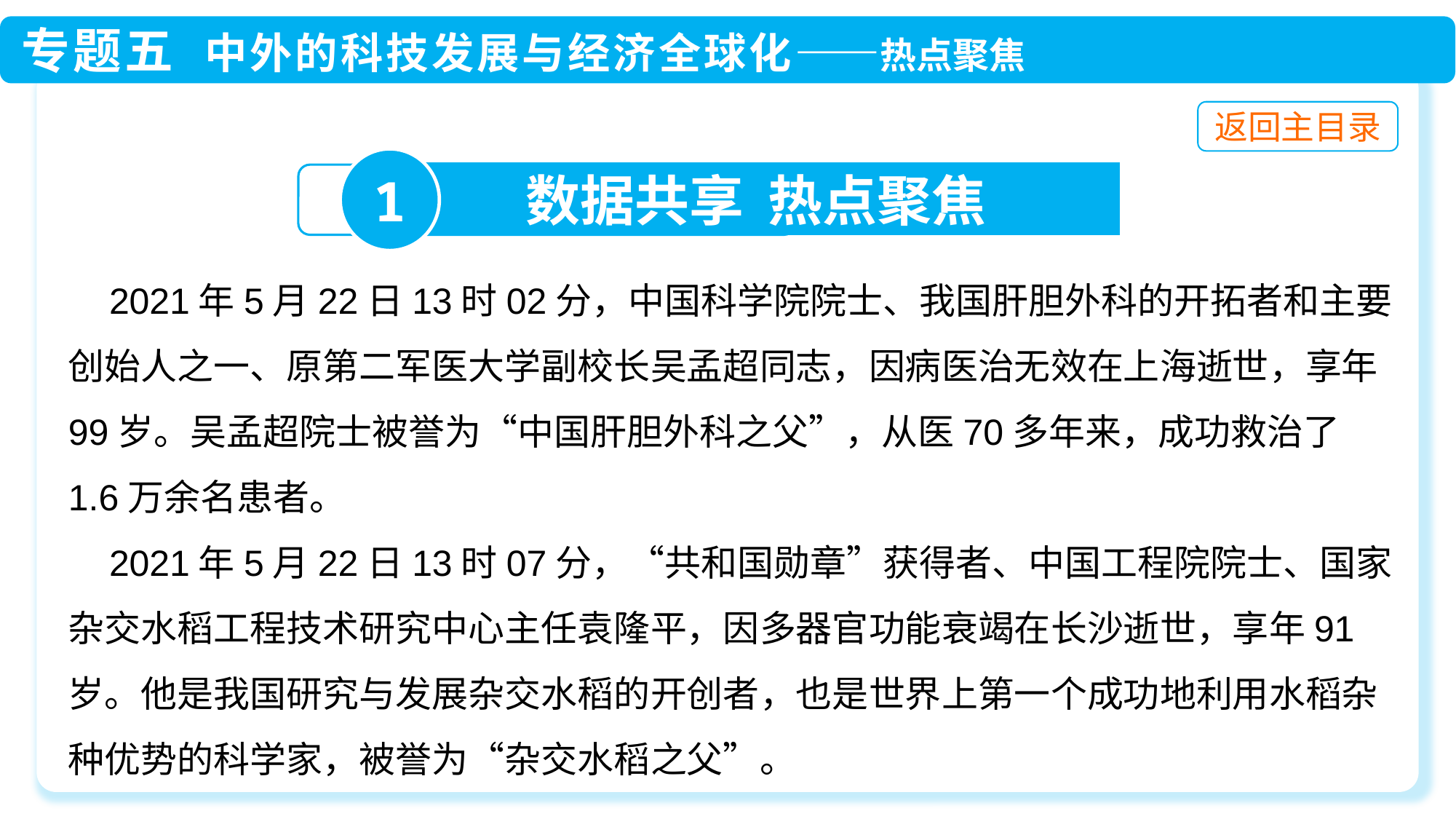

1
数据共享  热点聚焦

    2021年5月22日13时02分，中国科学院院士、我国肝胆外科的开拓者和主要创始人之一、原第二军医大学副校长吴孟超同志，因病医治无效在上海逝世，享年99岁。吴孟超院士被誉为“中国肝胆外科之父”，从医70多年来，成功救治了1.6万余名患者。
    2021年5月22日13时07分，“共和国勋章”获得者、中国工程院院士、国家杂交水稻工程技术研究中心主任袁隆平，因多器官功能衰竭在长沙逝世，享年91岁。他是我国研究与发展杂交水稻的开创者，也是世界上第一个成功地利用水稻杂种优势的科学家，被誉为“杂交水稻之父”。